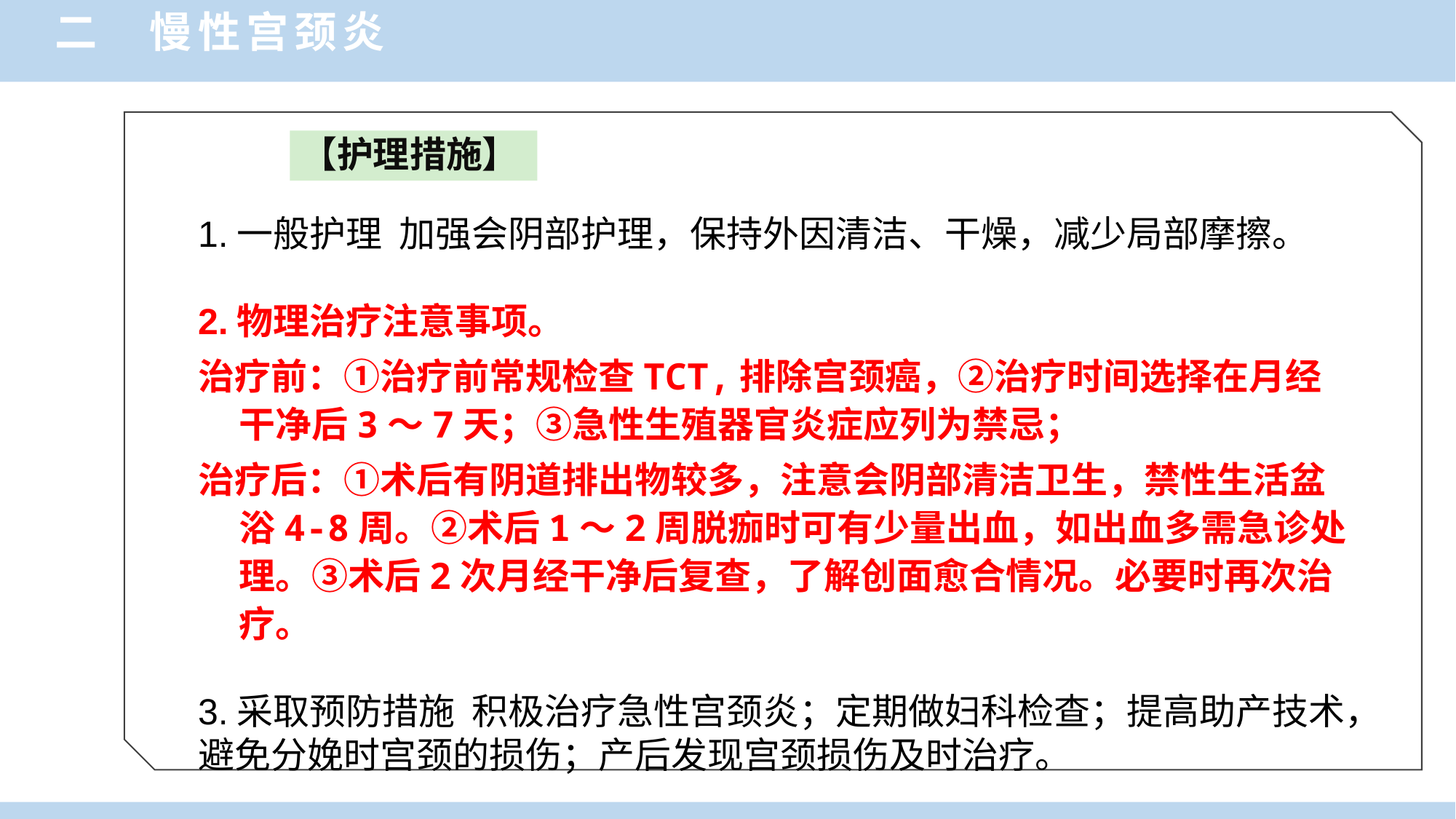

二   慢性宫颈炎

【护理措施】
1.一般护理  加强会阴部护理，保持外因清洁、干燥，减少局部摩擦。

2.物理治疗注意事项。
治疗前：①治疗前常规检查TCT,排除宫颈癌，②治疗时间选择在月经干净后3～7天；③急性生殖器官炎症应列为禁忌；
治疗后：①术后有阴道排出物较多，注意会阴部清洁卫生，禁性生活盆浴4-8周。②术后1～2周脱痂时可有少量出血，如出血多需急诊处理。③术后2次月经干净后复查，了解创面愈合情况。必要时再次治疗。

3.采取预防措施  积极治疗急性宫颈炎；定期做妇科检查；提高助产技术，避免分娩时宫颈的损伤；产后发现宫颈损伤及时治疗。